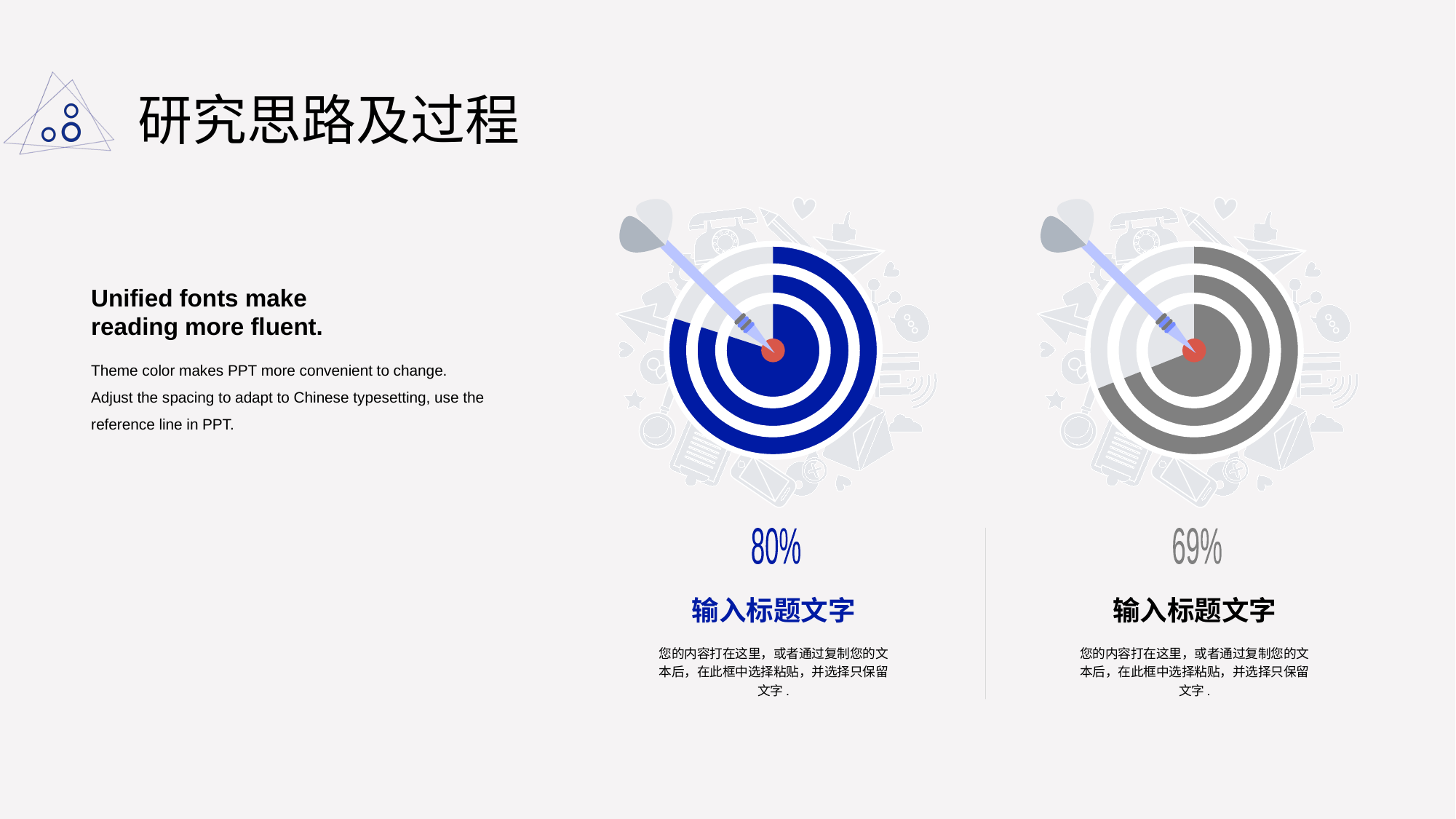

# 研究思路及过程

80%
输入标题文字
您的内容打在这里，或者通过复制您的文本后，在此框中选择粘贴，并选择只保留文字.

69%
输入标题文字
您的内容打在这里，或者通过复制您的文本后，在此框中选择粘贴，并选择只保留文字.
Unified fonts make
reading more fluent.
Theme color makes PPT more convenient to change.
Adjust the spacing to adapt to Chinese typesetting, use the reference line in PPT.